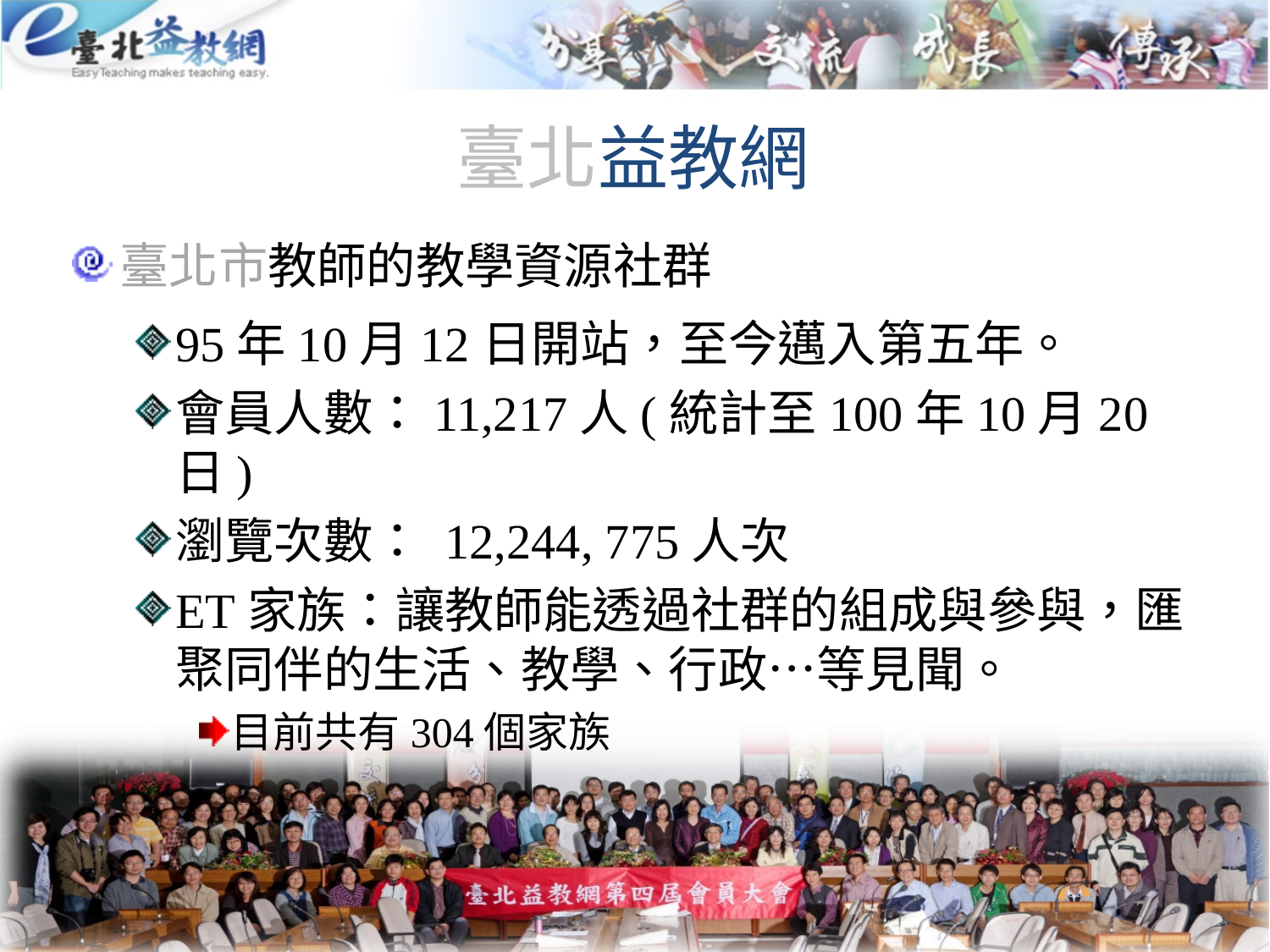

# 臺北益教網
臺北市教師的教學資源社群
95年10月12日開站，至今邁入第五年。
會員人數：11,217人(統計至100年10月20日)
瀏覽次數： 12,244, 775人次
ET家族：讓教師能透過社群的組成與參與，匯聚同伴的生活、教學、行政…等見聞。
目前共有304個家族
7